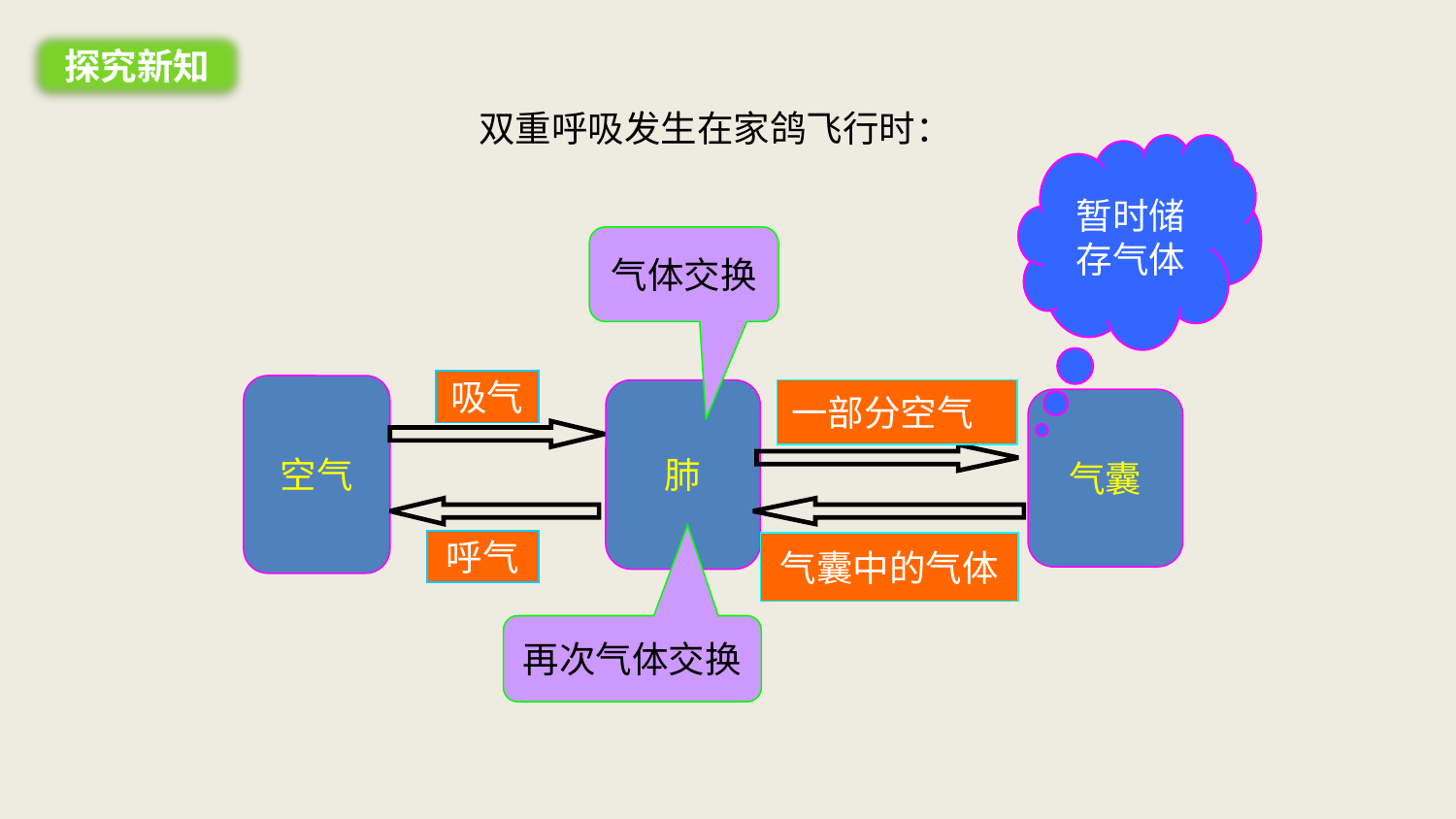

探究新知
双重呼吸发生在家鸽飞行时：
暂时储存气体
气体交换
吸气
空气
肺
一部分空气
气囊

呼气
气囊中的气体
再次气体交换